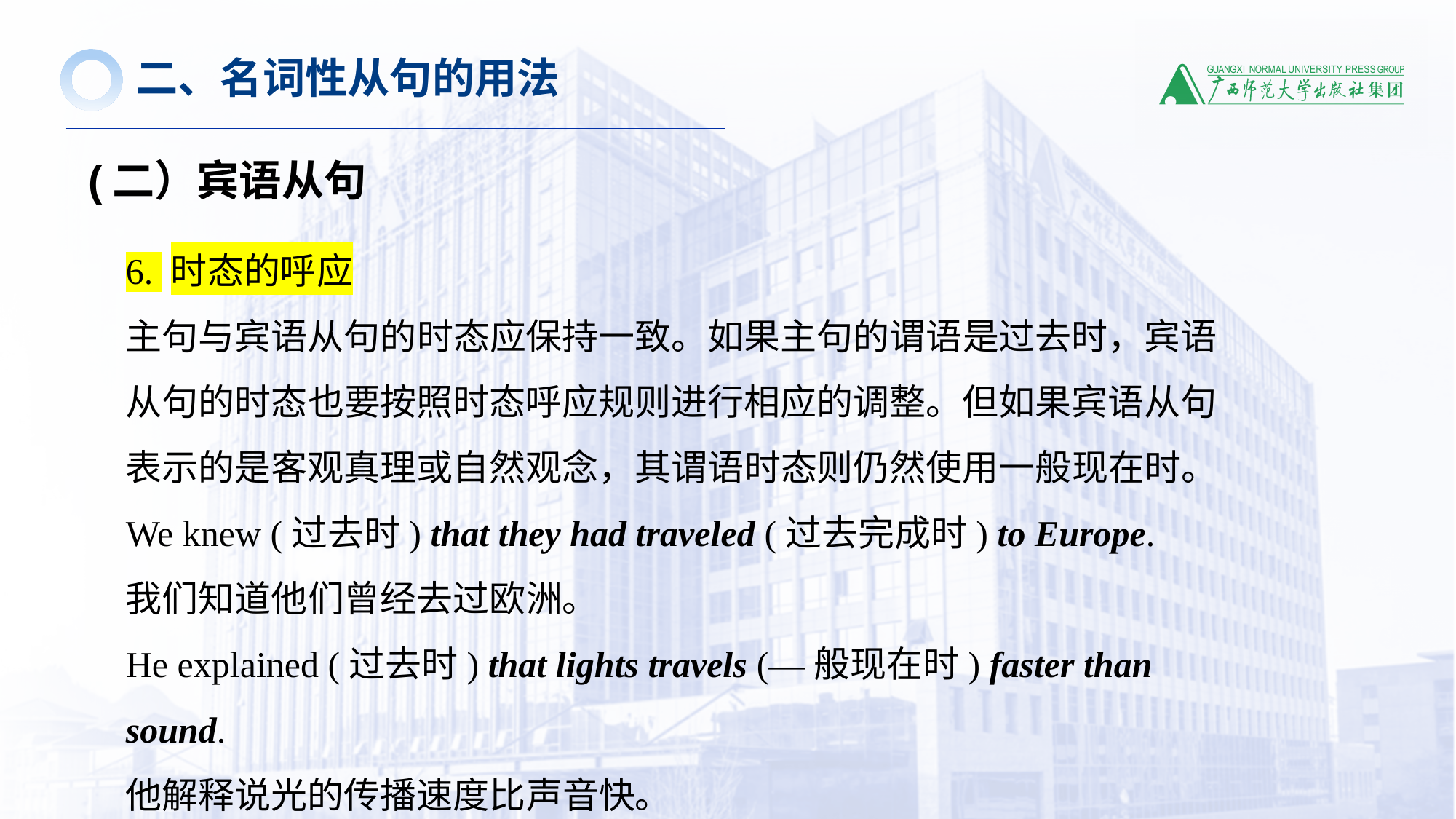

二、名词性从句的用法

(二）宾语从句
6. 时态的呼应
主句与宾语从句的时态应保持一致。如果主句的谓语是过去时，宾语从句的时态也要按照时态呼应规则进行相应的调整。但如果宾语从句表示的是客观真理或自然观念，其谓语时态则仍然使用一般现在时。
We knew (过去时) that they had traveled (过去完成时) to Europe.
我们知道他们曾经去过欧洲。
He explained (过去时) that lights travels (—般现在时) faster than sound.
他解释说光的传播速度比声音快。